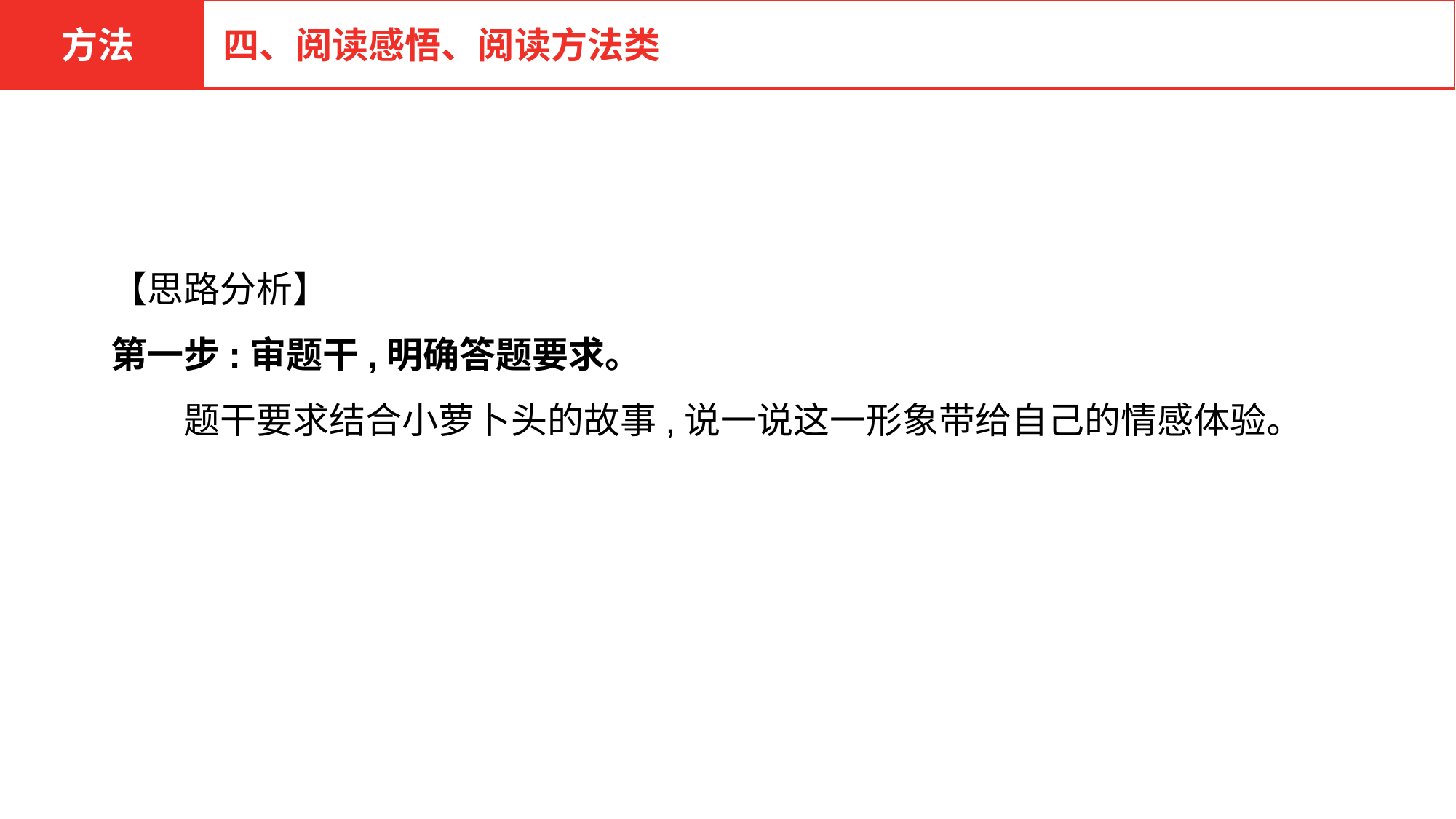

方法
四、阅读感悟、阅读方法类
【思路分析】
第一步:审题干,明确答题要求。
　　题干要求结合小萝卜头的故事,说一说这一形象带给自己的情感体验。